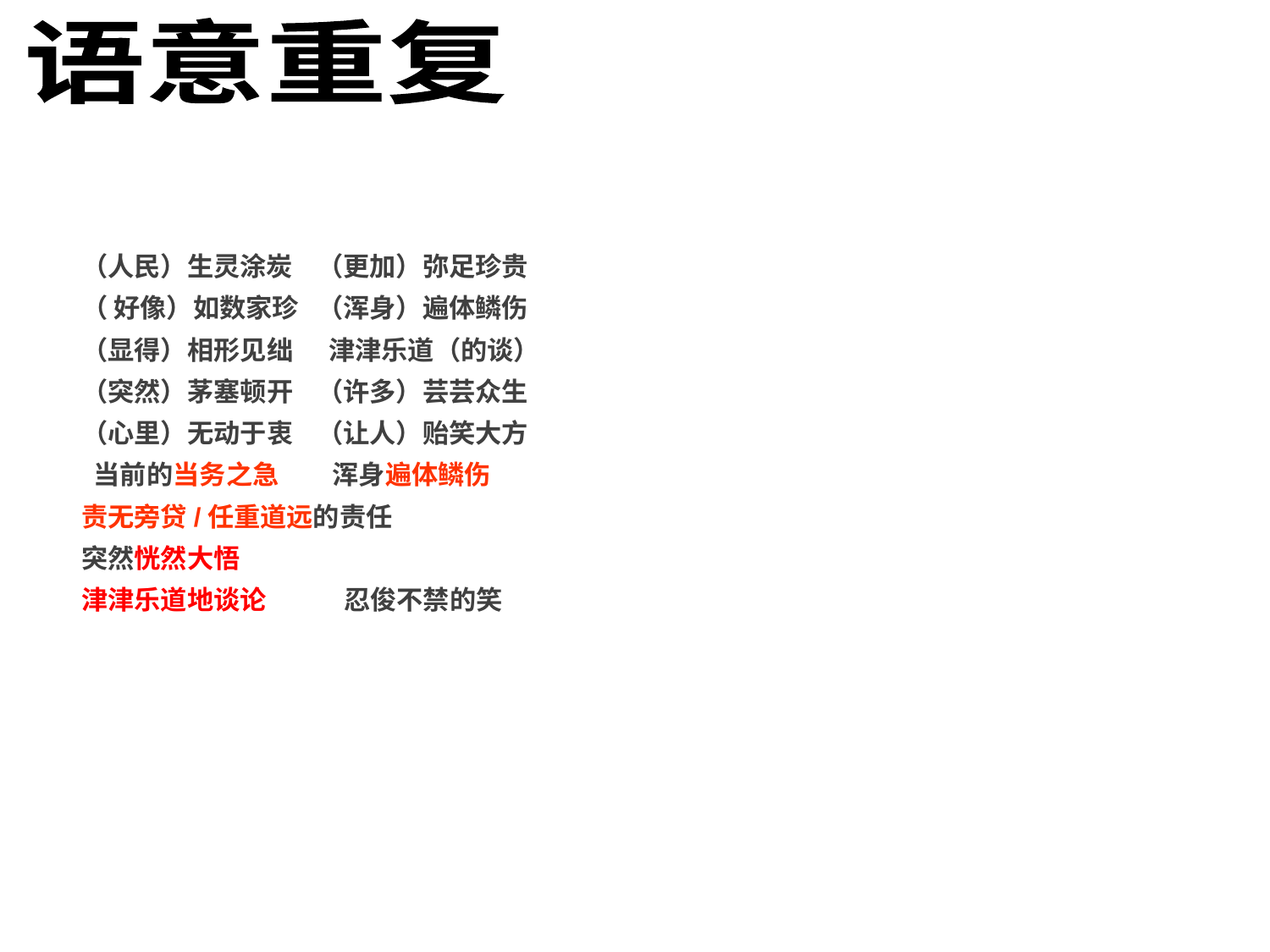

语意重复
#

（人民）生灵涂炭    （更加）弥足珍贵
（ 好像）如数家珍   （浑身）遍体鳞伤
（显得）相形见绌      津津乐道（的谈）
（突然）茅塞顿开    （许多）芸芸众生
（心里）无动于衷    （让人）贻笑大方
 当前的当务之急         浑身遍体鳞伤
责无旁贷/任重道远的责任
突然恍然大悟
津津乐道地谈论             忍俊不禁的笑